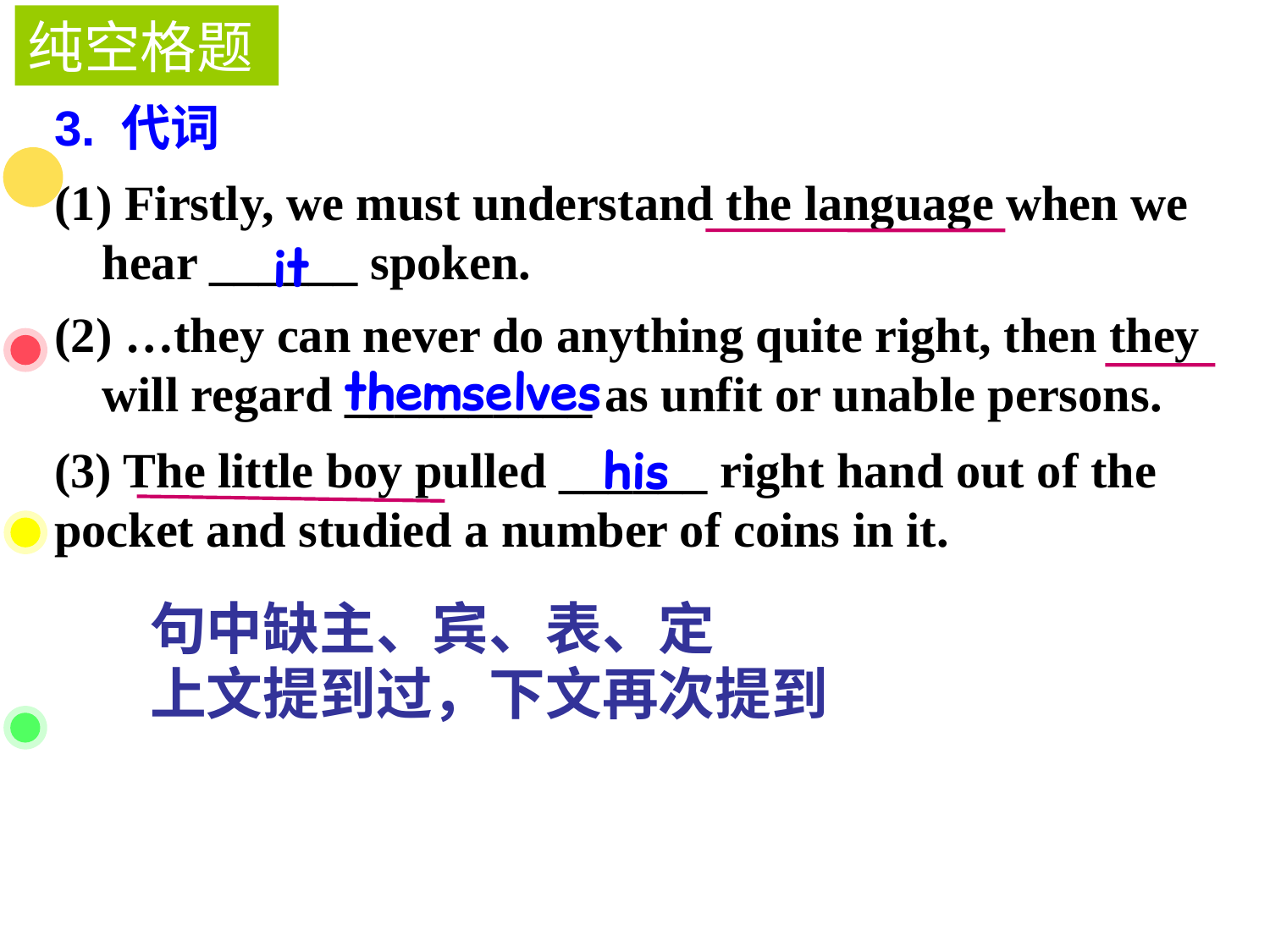

纯空格题
3. 代词

# (1) Firstly, we must understand the language when we hear ______ spoken.

it
(2) …they can never do anything quite right, then they will regard __________ as unfit or unable persons.

themselves

(3) The little boy pulled ______ right hand out of the pocket and studied a number of coins in it.
his

句中缺主、宾、表、定
上文提到过，下文再次提到